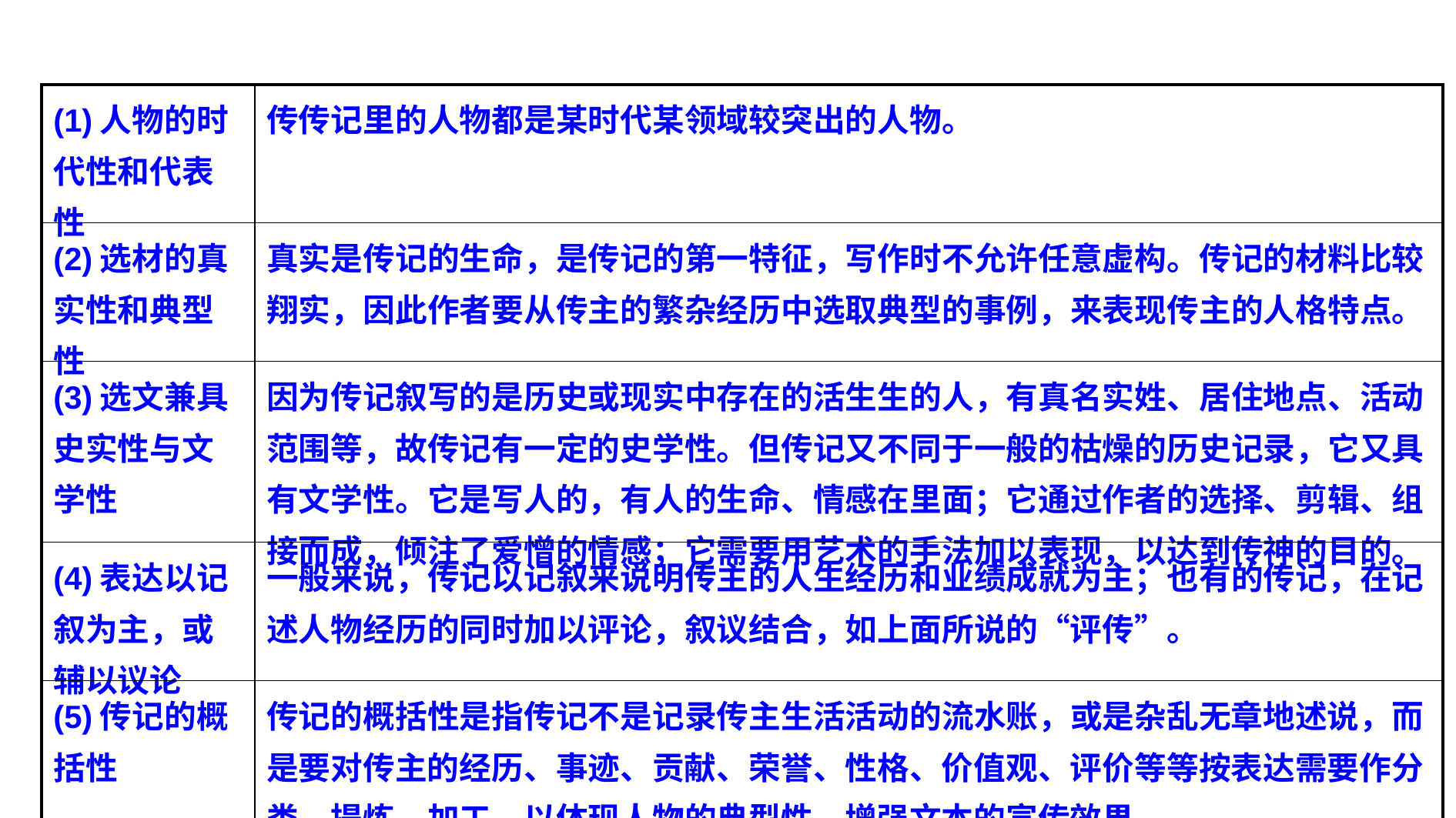

(二)传记作品的特点
| (1)人物的时代性和代表性 | 传传记里的人物都是某时代某领域较突出的人物。 |
| --- | --- |
| (2)选材的真实性和典型性 | 真实是传记的生命，是传记的第一特征，写作时不允许任意虚构。传记的材料比较翔实，因此作者要从传主的繁杂经历中选取典型的事例，来表现传主的人格特点。 |
| (3)选文兼具史实性与文学性 | 因为传记叙写的是历史或现实中存在的活生生的人，有真名实姓、居住地点、活动范围等，故传记有一定的史学性。但传记又不同于一般的枯燥的历史记录，它又具有文学性。它是写人的，有人的生命、情感在里面；它通过作者的选择、剪辑、组接而成，倾注了爱憎的情感；它需要用艺术的手法加以表现，以达到传神的目的。 |
| (4)表达以记叙为主，或辅以议论 | 一般来说，传记以记叙来说明传主的人生经历和业绩成就为主；也有的传记，在记述人物经历的同时加以评论，叙议结合，如上面所说的“评传”。 |
| (5)传记的概括性 | 传记的概括性是指传记不是记录传主生活活动的流水账，或是杂乱无章地述说，而是要对传主的经历、事迹、贡献、荣誉、性格、价值观、评价等等按表达需要作分类、提炼、加工，以体现人物的典型性，增强文本的宣传效果。 |